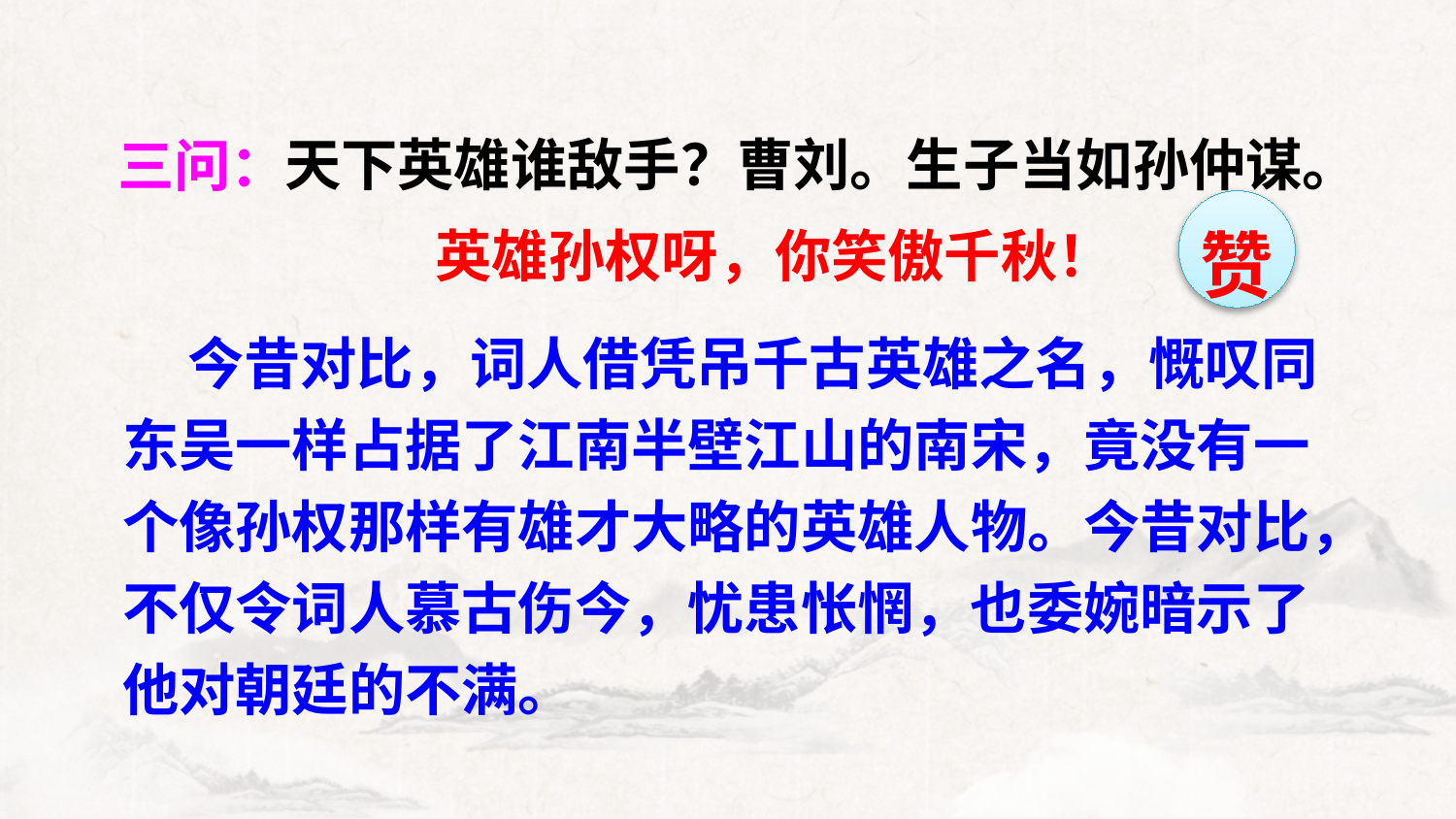

天下英雄谁敌手？曹刘。生子当如孙仲谋。
三问：
赞

英雄孙权呀，你笑傲千秋！
    今昔对比，词人借凭吊千古英雄之名，慨叹同东吴一样占据了江南半壁江山的南宋，竟没有一个像孙权那样有雄才大略的英雄人物。今昔对比，不仅令词人慕古伤今，忧患怅惘，也委婉暗示了他对朝廷的不满。